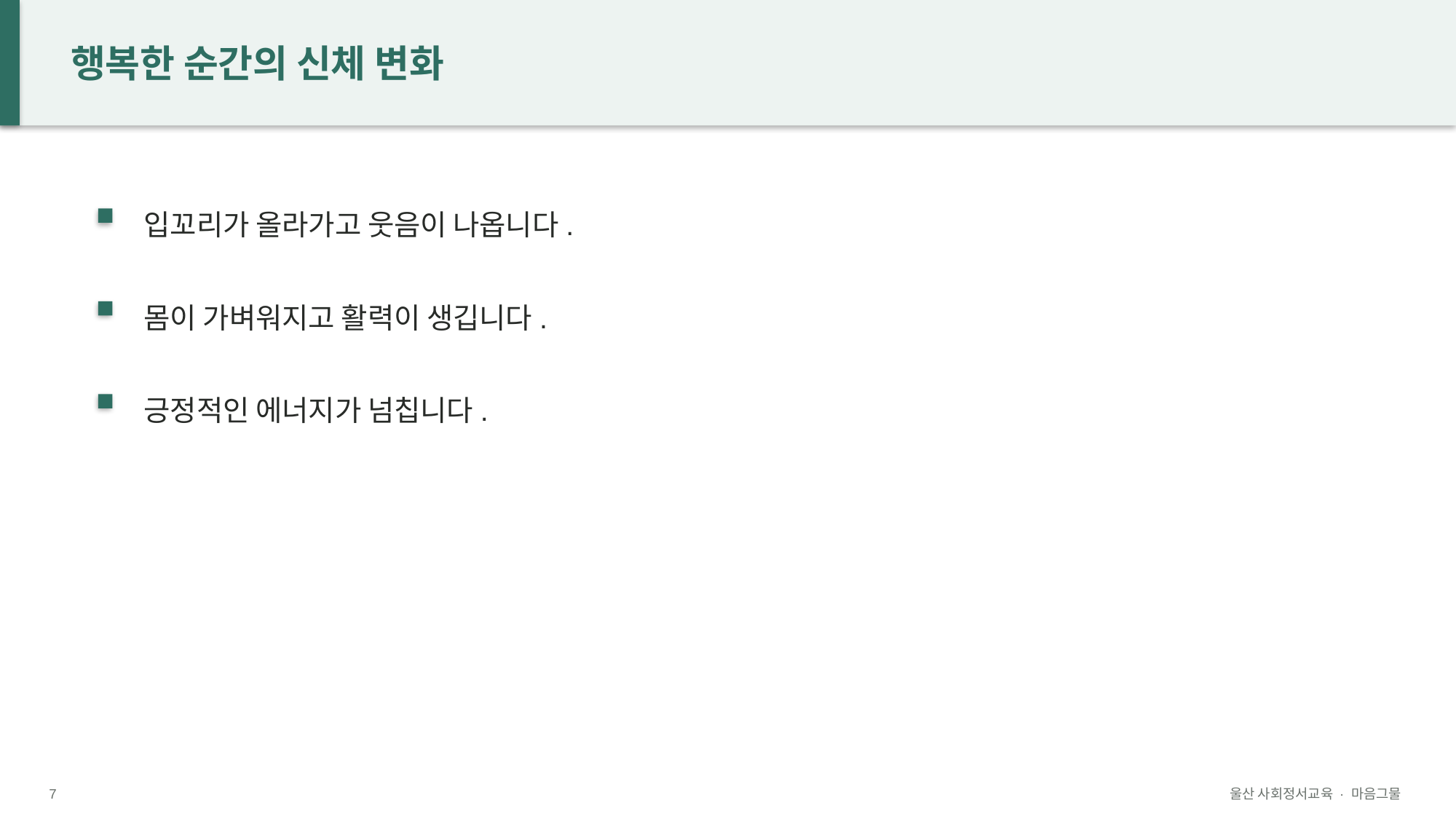

행복한 순간의 신체 변화
입꼬리가 올라가고 웃음이 나옵니다.

몸이 가벼워지고 활력이 생깁니다.

긍정적인 에너지가 넘칩니다.

7
울산 사회정서교육 · 마음그물